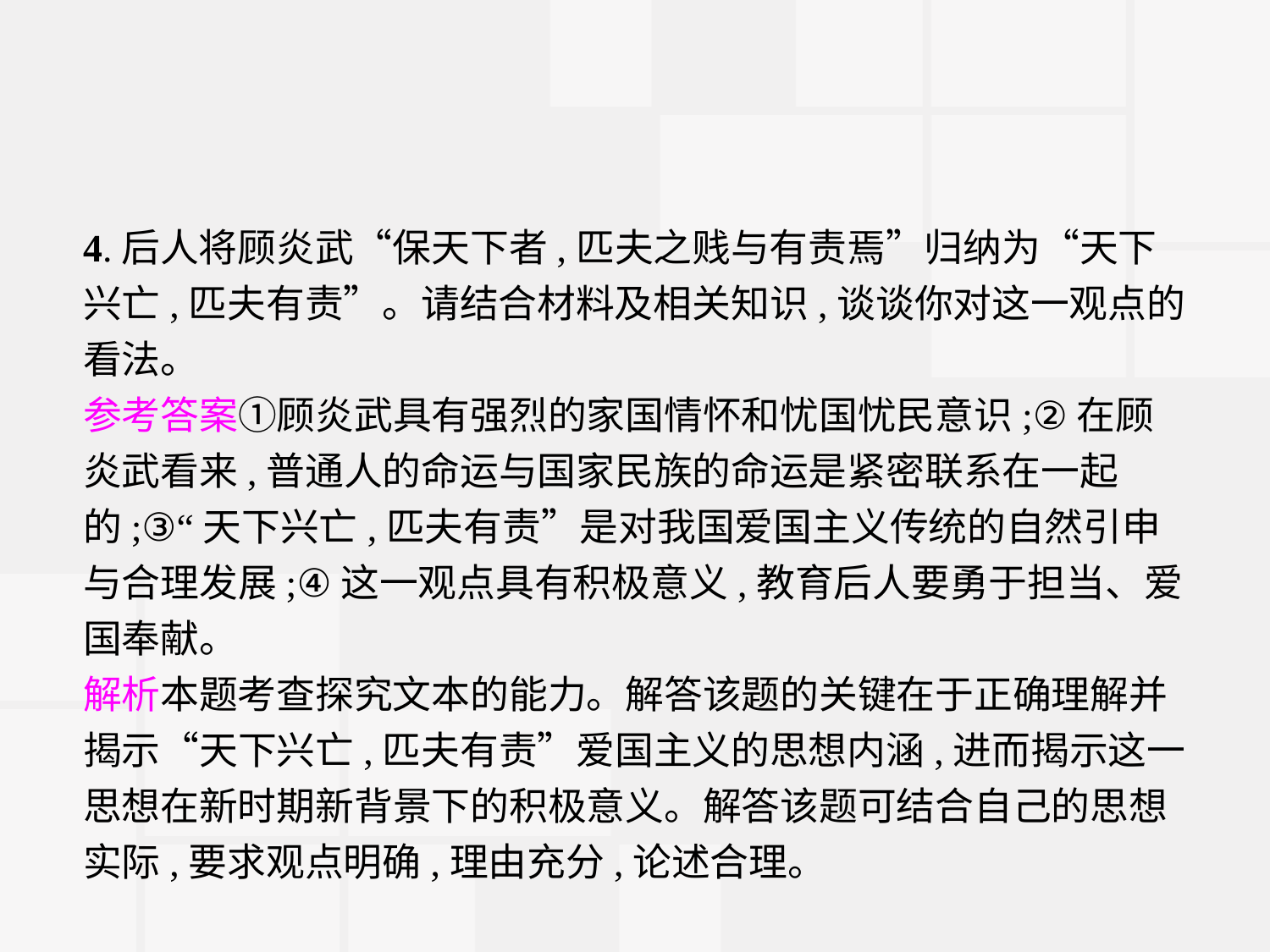

4.后人将顾炎武“保天下者,匹夫之贱与有责焉”归纳为“天下兴亡,匹夫有责”。请结合材料及相关知识,谈谈你对这一观点的看法。
参考答案①顾炎武具有强烈的家国情怀和忧国忧民意识;②在顾炎武看来,普通人的命运与国家民族的命运是紧密联系在一起的;③“天下兴亡,匹夫有责”是对我国爱国主义传统的自然引申与合理发展;④这一观点具有积极意义,教育后人要勇于担当、爱国奉献。
解析本题考查探究文本的能力。解答该题的关键在于正确理解并揭示“天下兴亡,匹夫有责”爱国主义的思想内涵,进而揭示这一思想在新时期新背景下的积极意义。解答该题可结合自己的思想实际,要求观点明确,理由充分,论述合理。